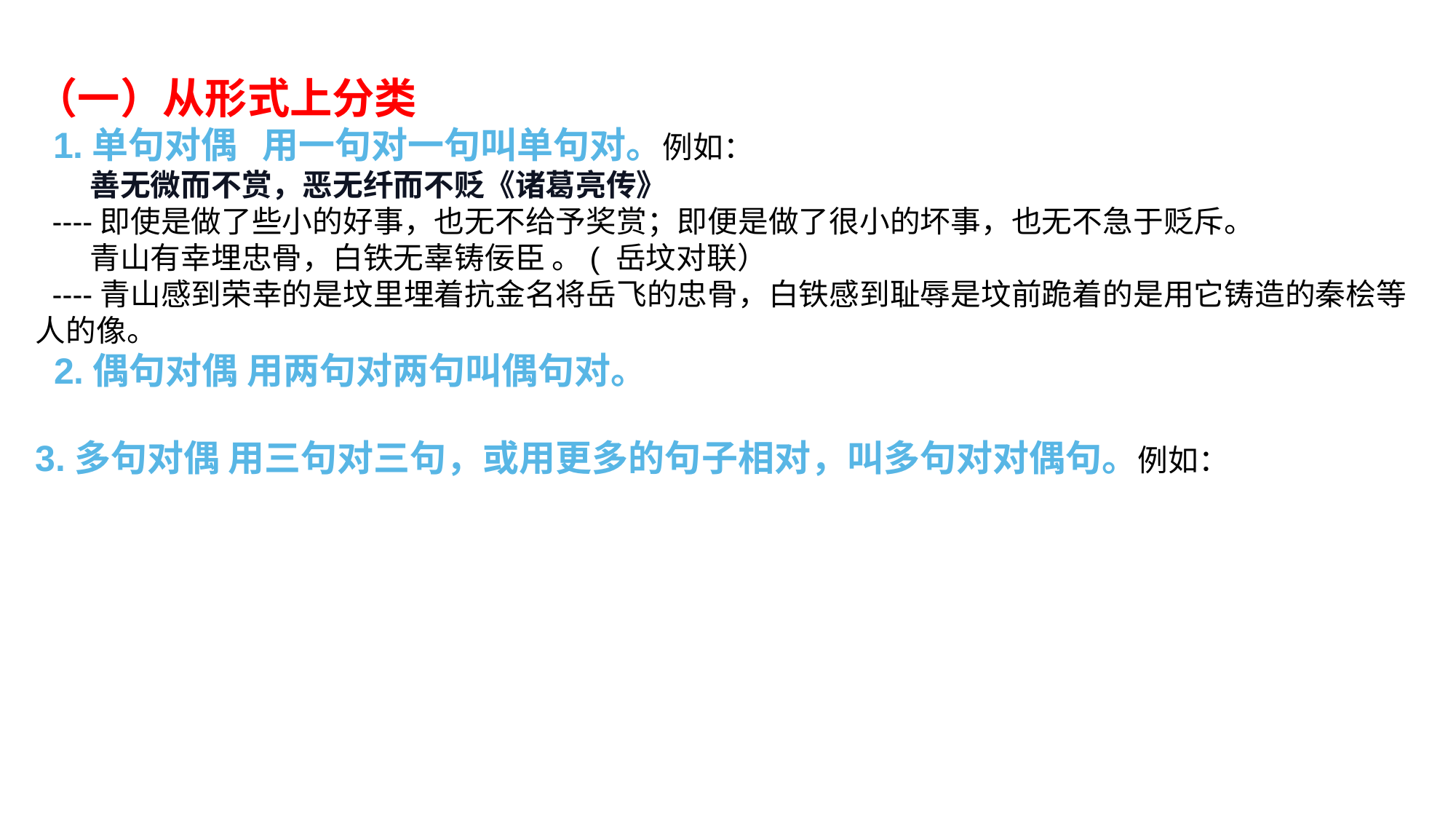

（一）从形式上分类
  1.单句对偶   用一句对一句叫单句对。例如：
       善无微而不赏，恶无纤而不贬《诸葛亮传》
  ----即使是做了些小的好事，也无不给予奖赏；即便是做了很小的坏事，也无不急于贬斥。
       青山有幸埋忠骨，白铁无辜铸佞臣 。( 岳坟对联）
  ----青山感到荣幸的是坟里埋着抗金名将岳飞的忠骨，白铁感到耻辱是坟前跪着的是用它铸造的秦桧等人的像。
  2.偶句对偶 用两句对两句叫偶句对。

3.多句对偶 用三句对三句，或用更多的句子相对，叫多句对对偶句。例如：

#